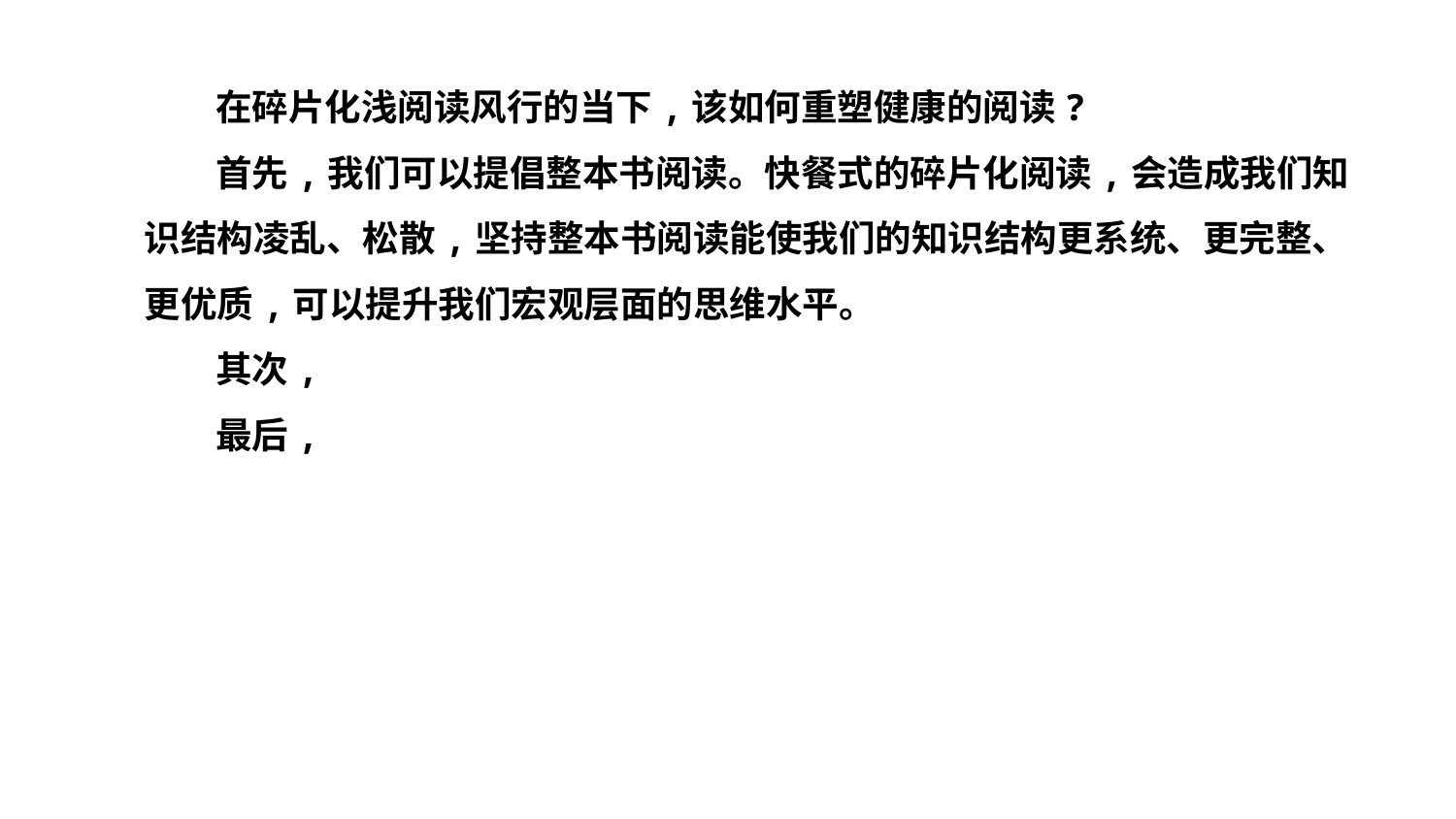

在碎片化浅阅读风行的当下,该如何重塑健康的阅读?
首先,我们可以提倡整本书阅读。快餐式的碎片化阅读,会造成我们知识结构凌乱、松散,坚持整本书阅读能使我们的知识结构更系统、更完整、更优质,可以提升我们宏观层面的思维水平。
其次,
最后,